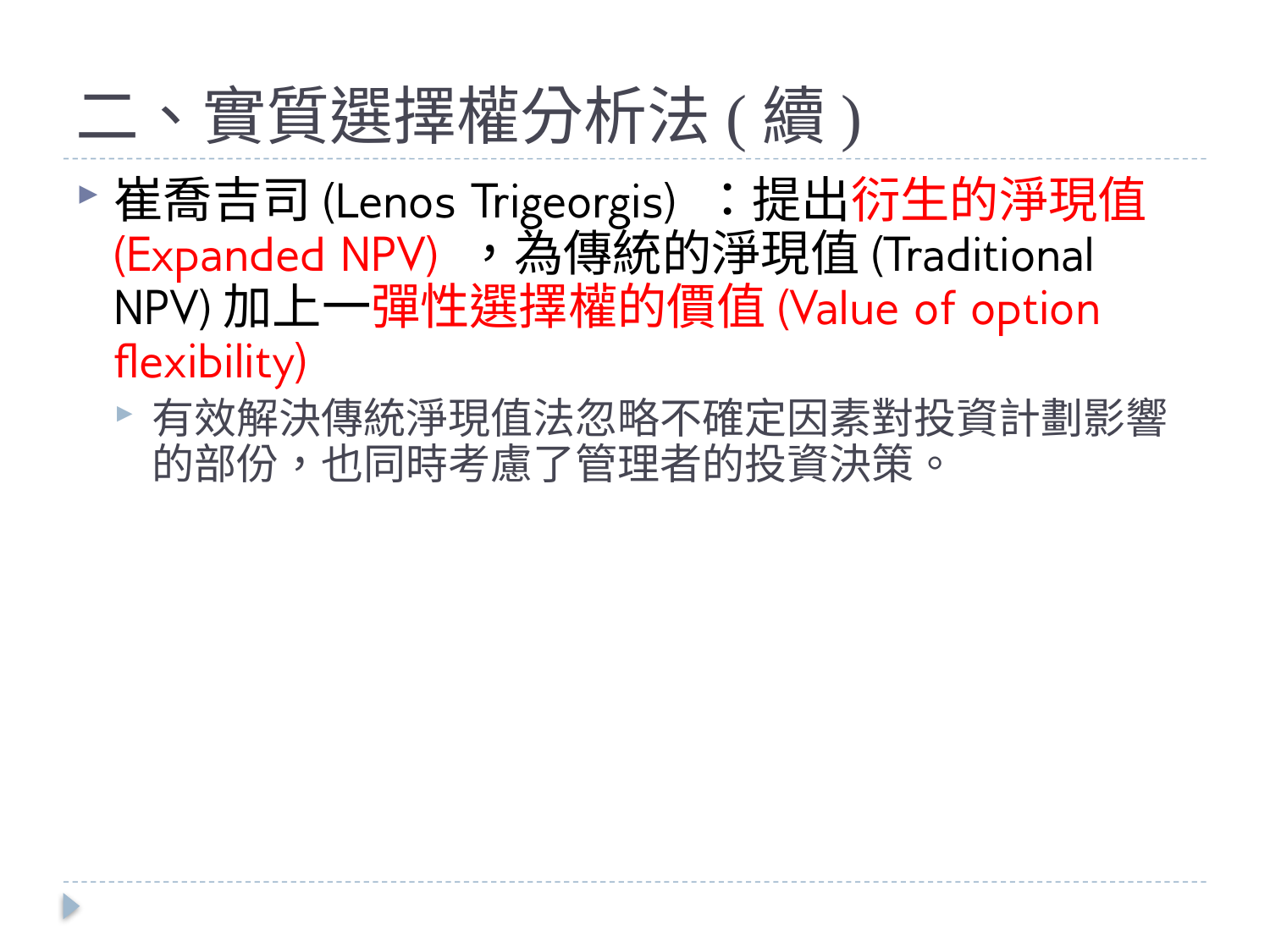

# 二、實質選擇權分析法(續)
崔喬吉司(Lenos Trigeorgis) ：提出衍生的淨現值(Expanded NPV) ，為傳統的淨現值(Traditional NPV)加上一彈性選擇權的價值(Value of option flexibility)
有效解決傳統淨現值法忽略不確定因素對投資計劃影響的部份，也同時考慮了管理者的投資決策。